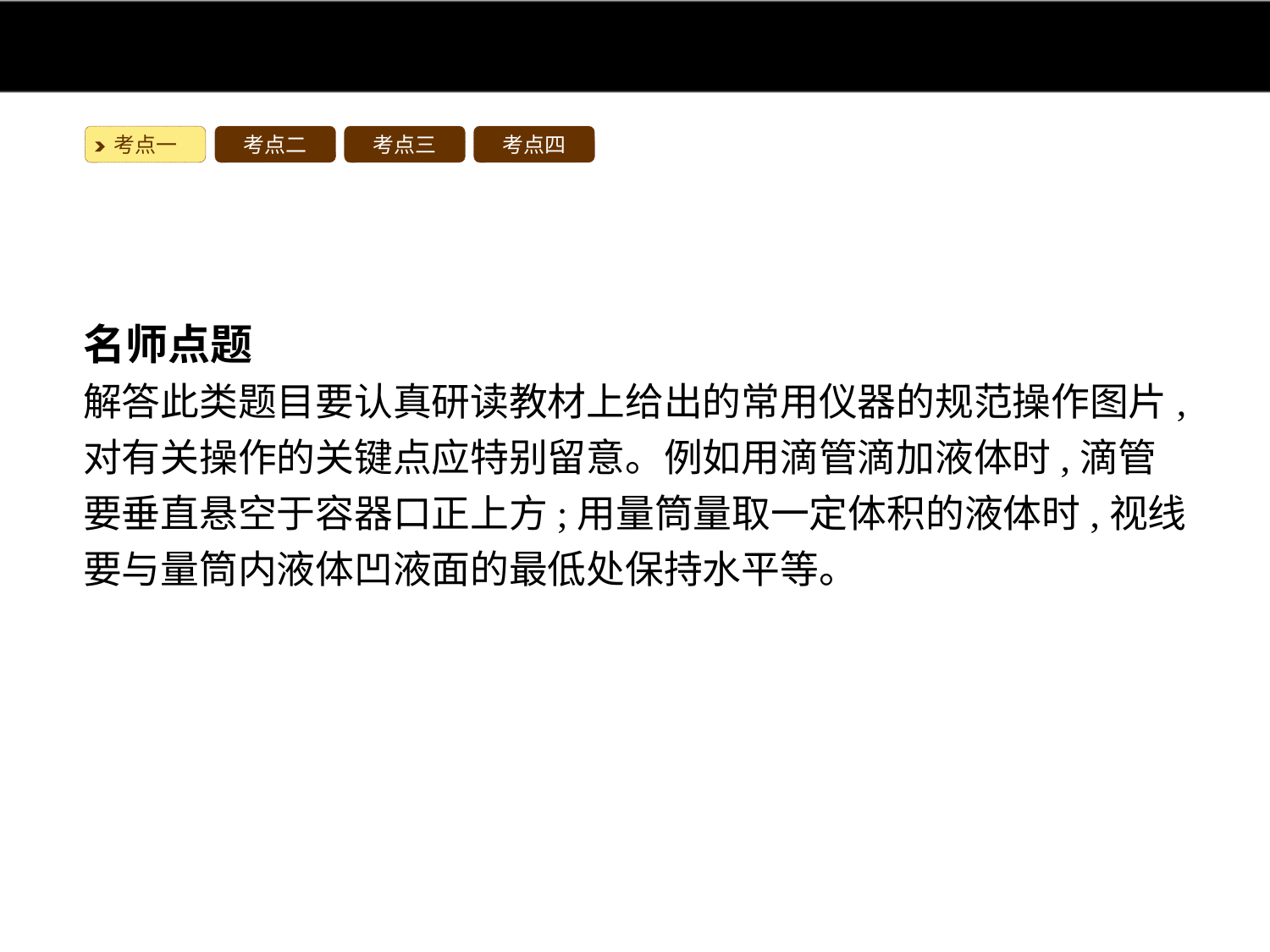

考点一
考点二
考点三
考点四

名师点题
解答此类题目要认真研读教材上给出的常用仪器的规范操作图片,对有关操作的关键点应特别留意。例如用滴管滴加液体时,滴管要垂直悬空于容器口正上方;用量筒量取一定体积的液体时,视线要与量筒内液体凹液面的最低处保持水平等。